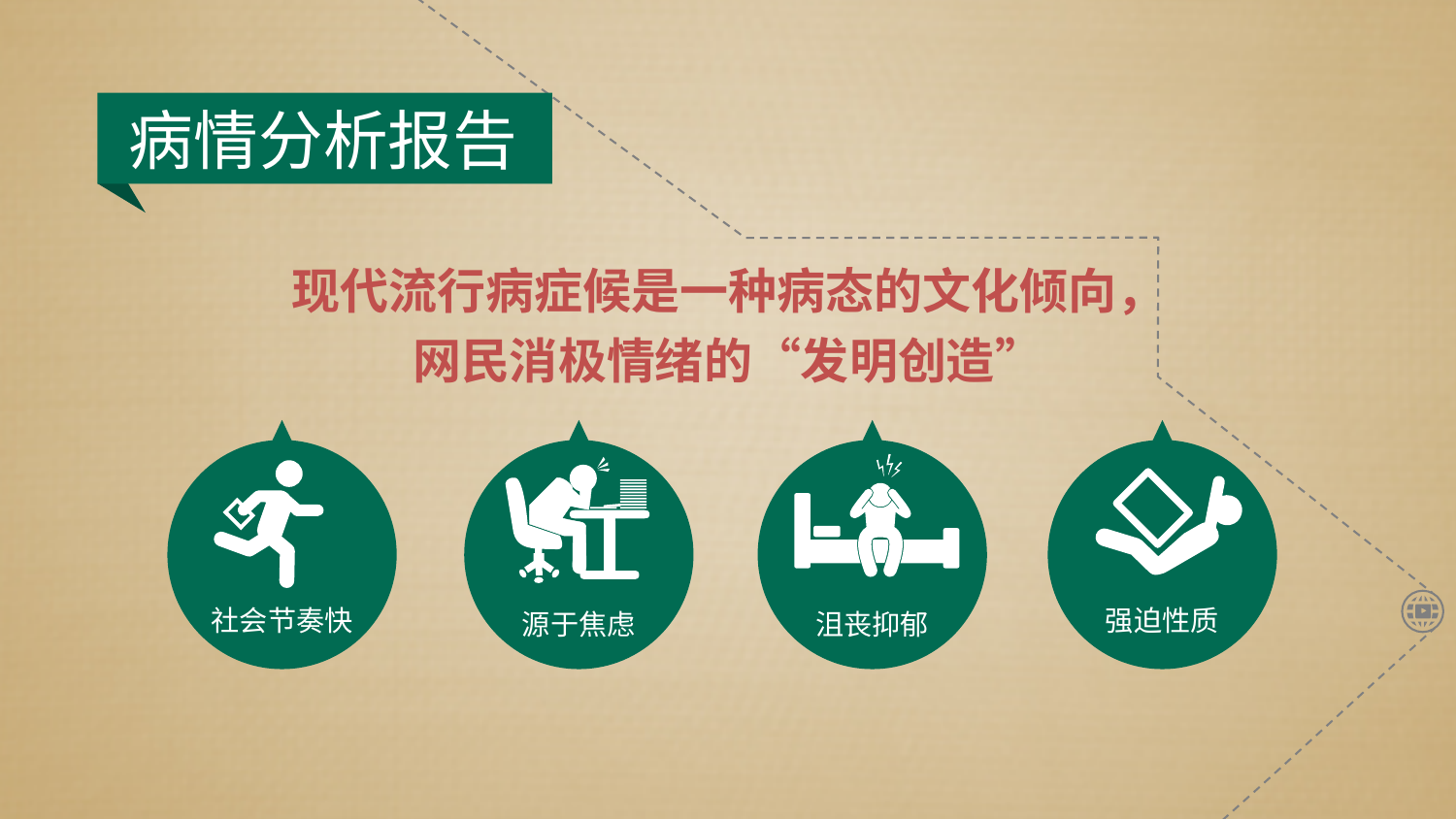

病情分析报告

现代流行病症候是一种病态的文化倾向，
网民消极情绪的“发明创造”

社会节奏快
强迫性质

源于焦虑
沮丧抑郁